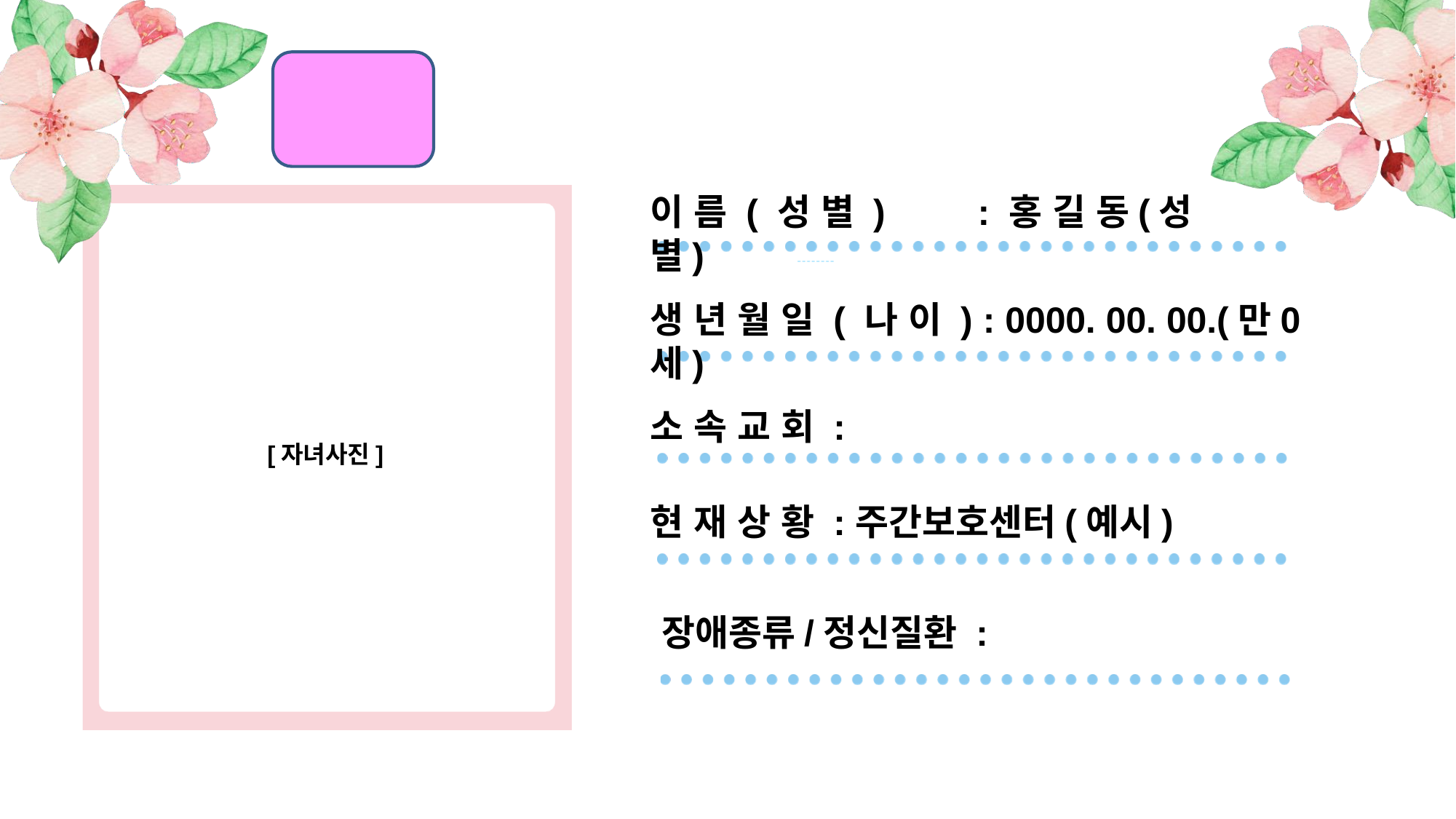

이 름 ( 성 별 )	: 홍 길 동(성 별)

생 년 월 일 ( 나 이 ) : 0000. 00. 00.(만0세)

소 속 교 회 :
[자녀사진]

현 재 상 황 :	주간보호센터(예시)

장애종류/정신질환 :